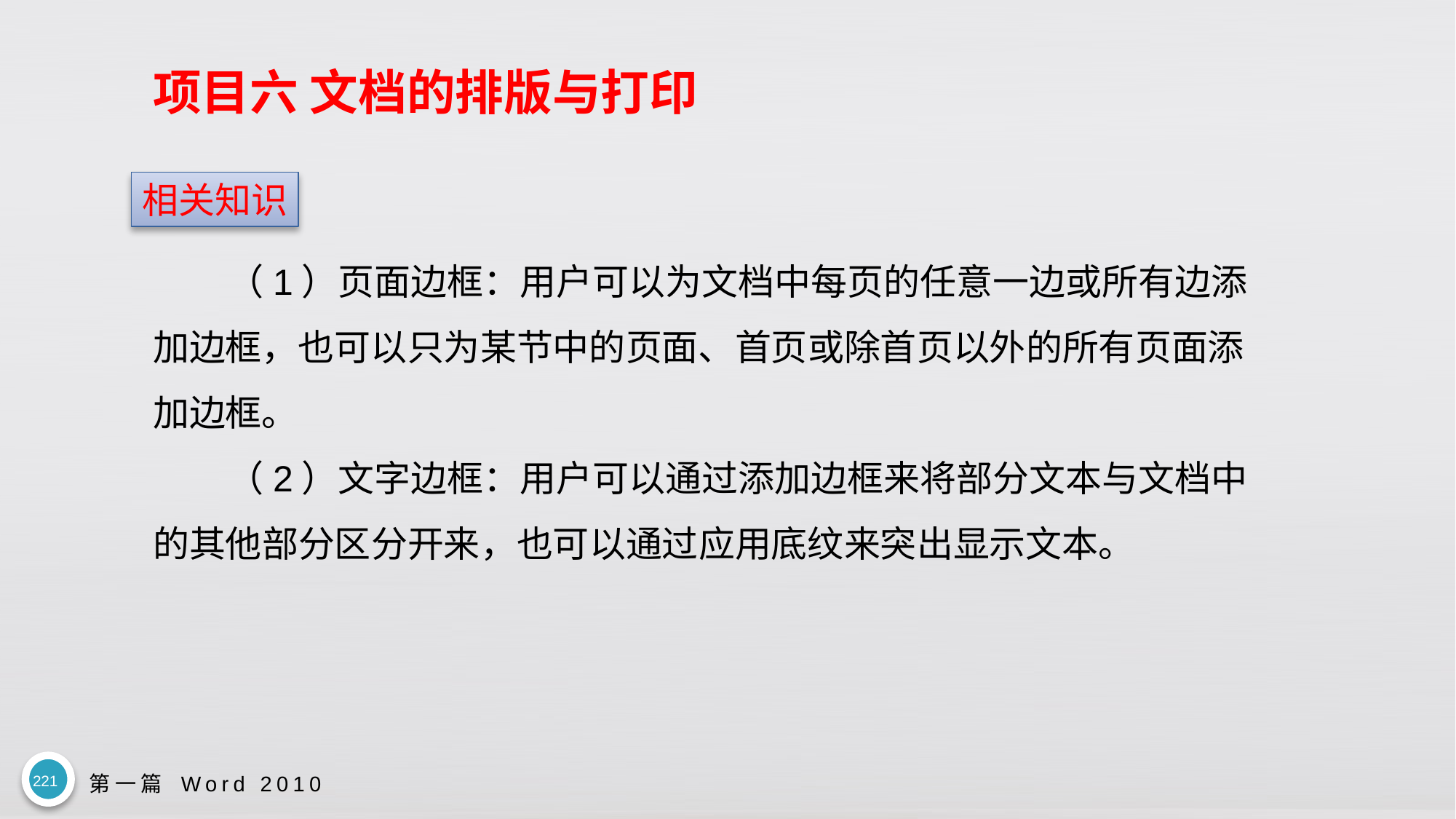

# 项目六 文档的排版与打印
相关知识
（1）页面边框：用户可以为文档中每页的任意一边或所有边添加边框，也可以只为某节中的页面、首页或除首页以外的所有页面添加边框。
（2）文字边框：用户可以通过添加边框来将部分文本与文档中的其他部分区分开来，也可以通过应用底纹来突出显示文本。
221